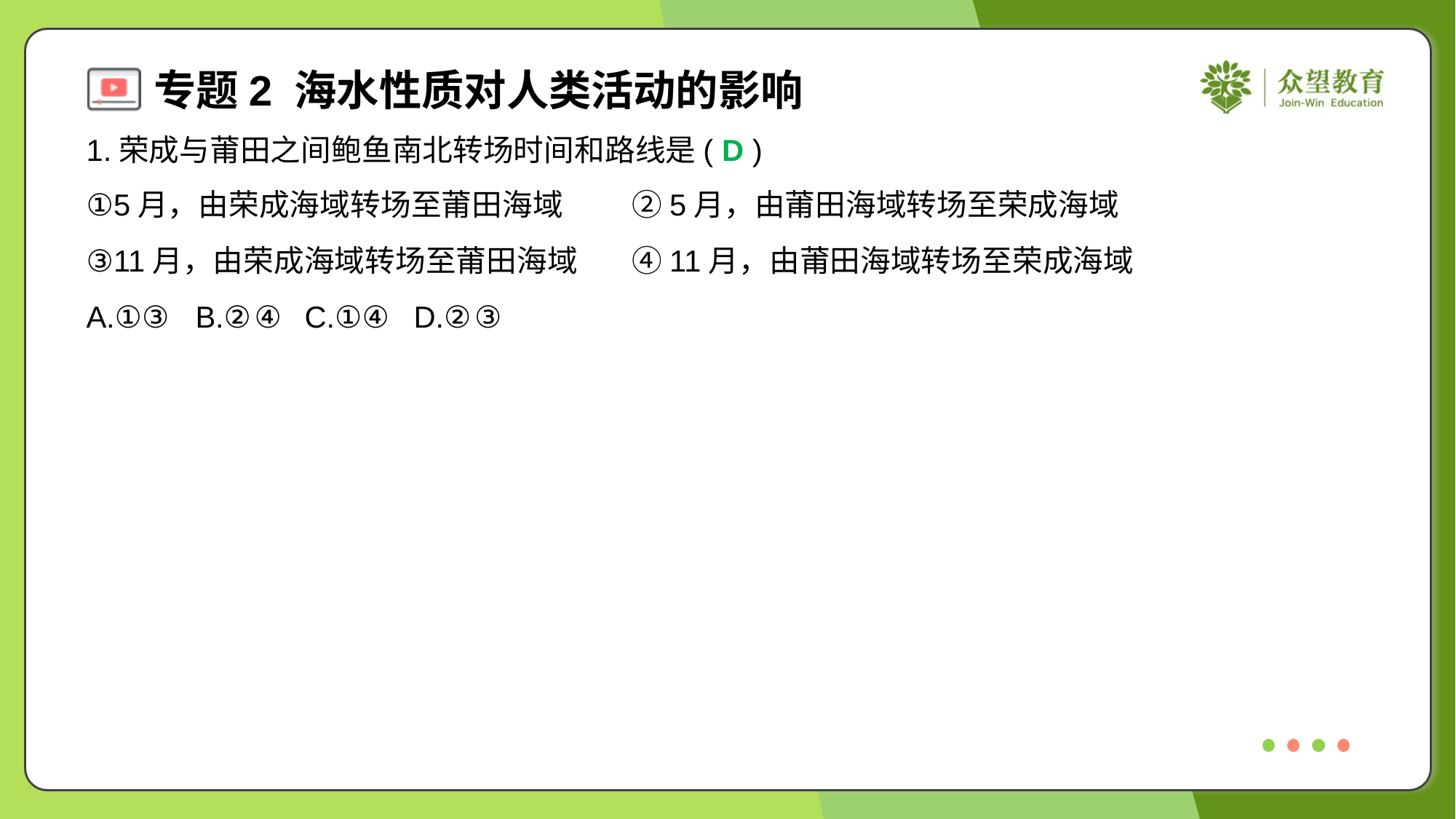

1.荣成与莆田之间鲍鱼南北转场时间和路线是(     )
D
①5月，由荣成海域转场至莆田海域	②5月，由莆田海域转场至荣成海域
③11月，由荣成海域转场至莆田海域	④11月，由莆田海域转场至荣成海域
A.①③	B.②④	C.①④	D.②③